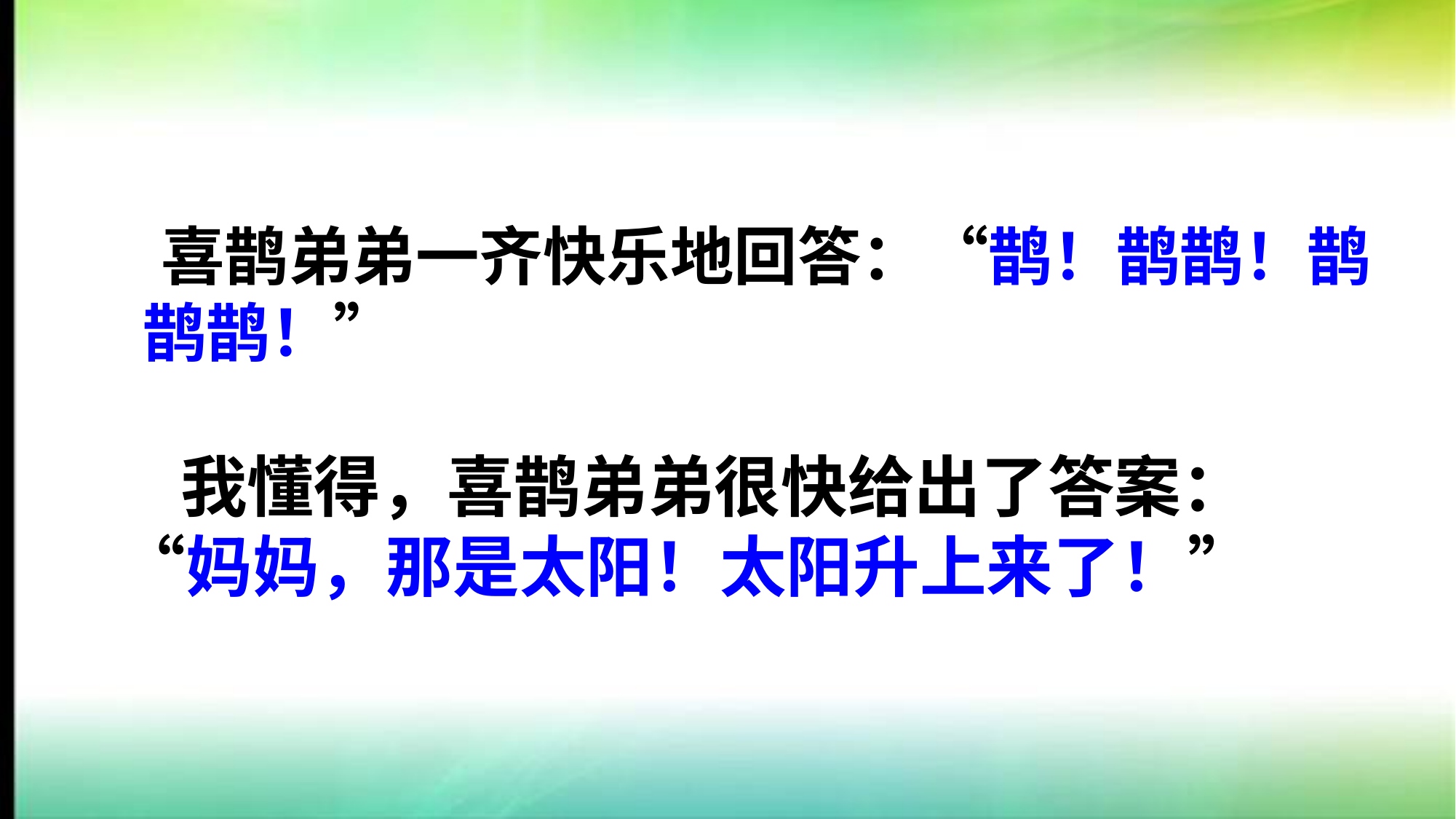

喜鹊弟弟一齐快乐地回答：“鹊！鹊鹊！鹊鹊鹊！”

   我懂得，喜鹊弟弟很快给出了答案：“妈妈，那是太阳！太阳升上来了！”